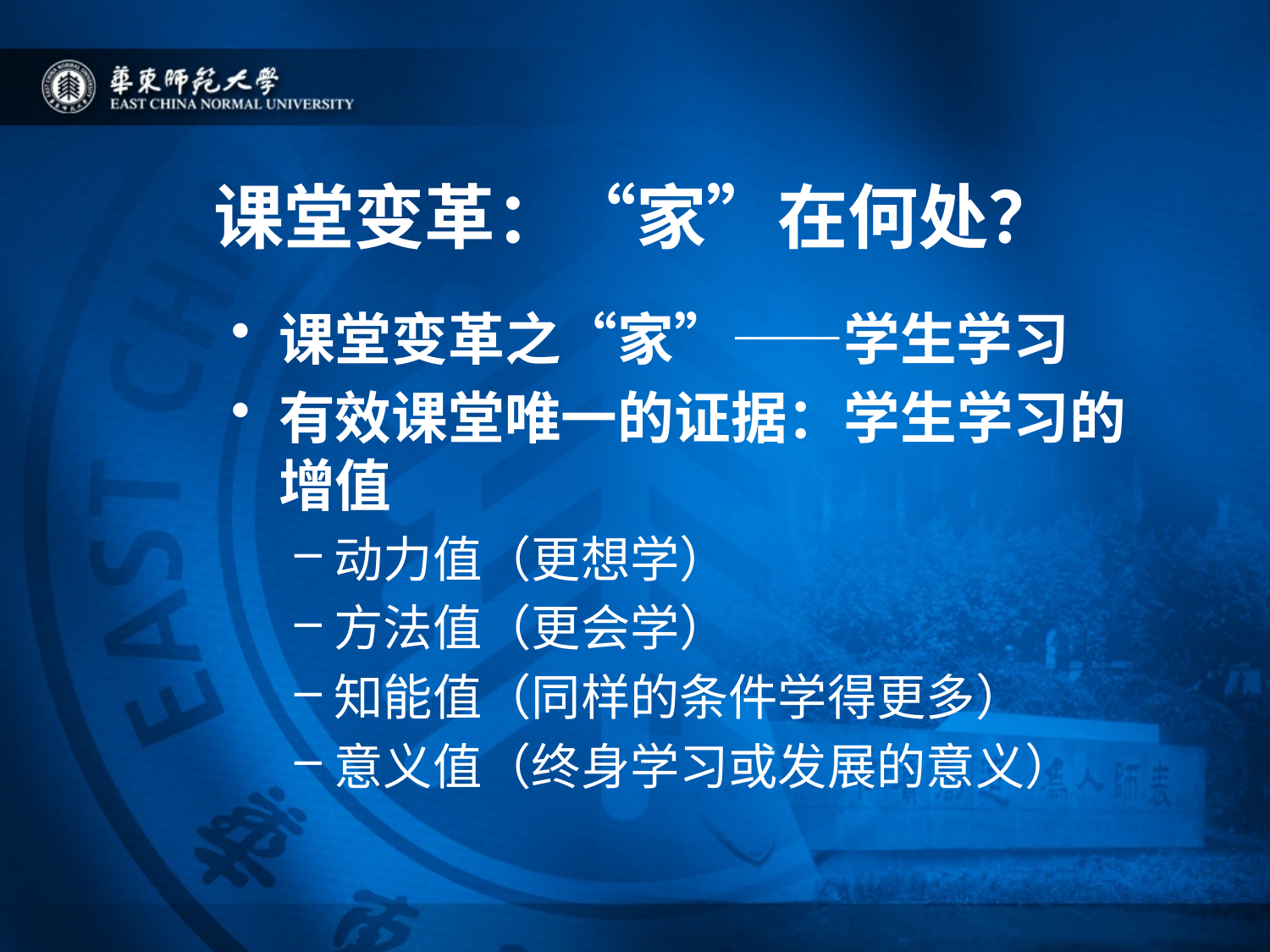

# 课堂变革：“家”在何处？
课堂变革之“家”——学生学习
有效课堂唯一的证据：学生学习的增值
动力值（更想学）
方法值（更会学）
知能值（同样的条件学得更多）
意义值（终身学习或发展的意义）